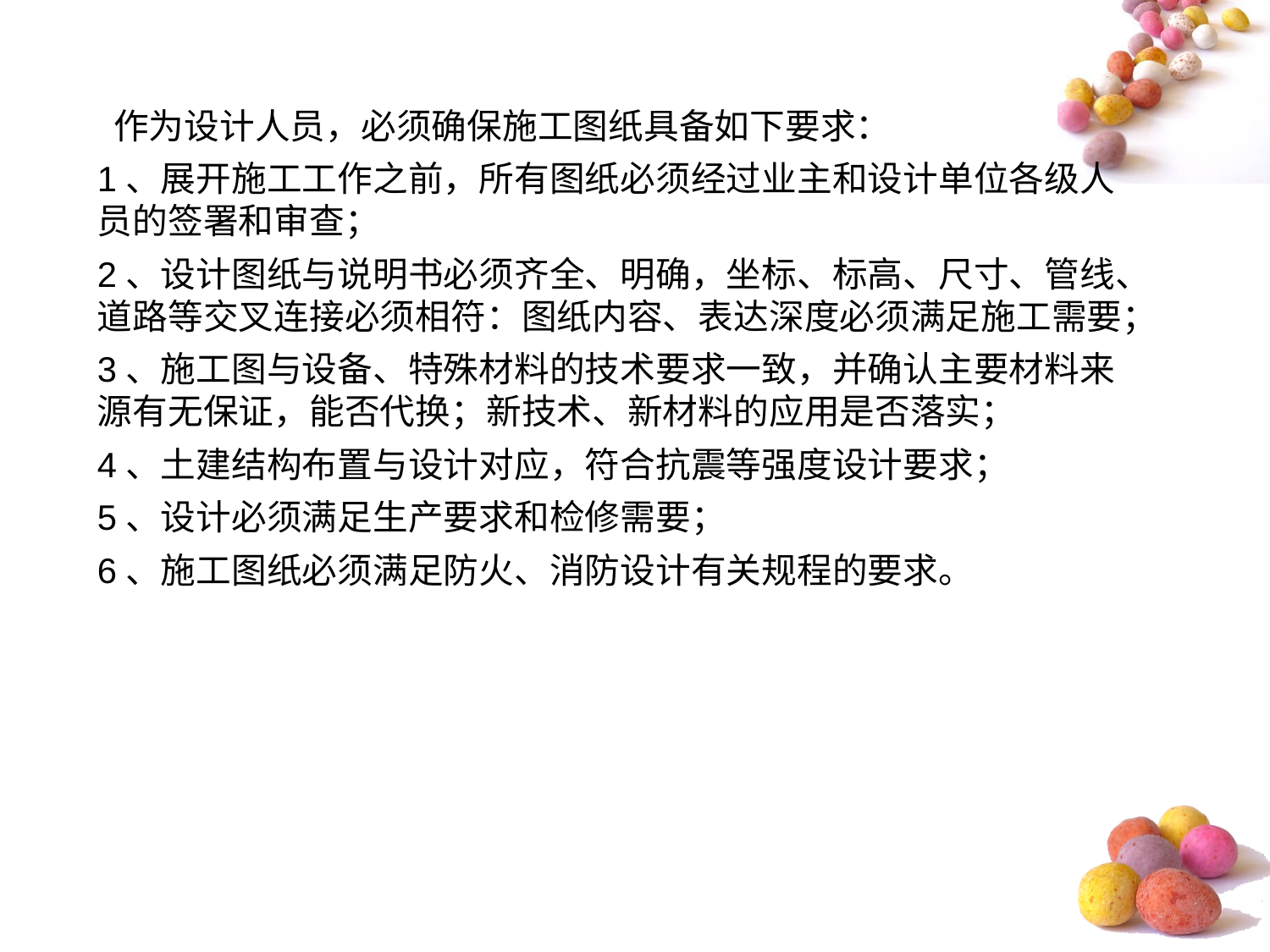

作为设计人员，必须确保施工图纸具备如下要求：
1、展开施工工作之前，所有图纸必须经过业主和设计单位各级人员的签署和审查；
2、设计图纸与说明书必须齐全、明确，坐标、标高、尺寸、管线、道路等交叉连接必须相符：图纸内容、表达深度必须满足施工需要；
3、施工图与设备、特殊材料的技术要求一致，并确认主要材料来源有无保证，能否代换；新技术、新材料的应用是否落实；
4、土建结构布置与设计对应，符合抗震等强度设计要求；
5、设计必须满足生产要求和检修需要；
6、施工图纸必须满足防火、消防设计有关规程的要求。